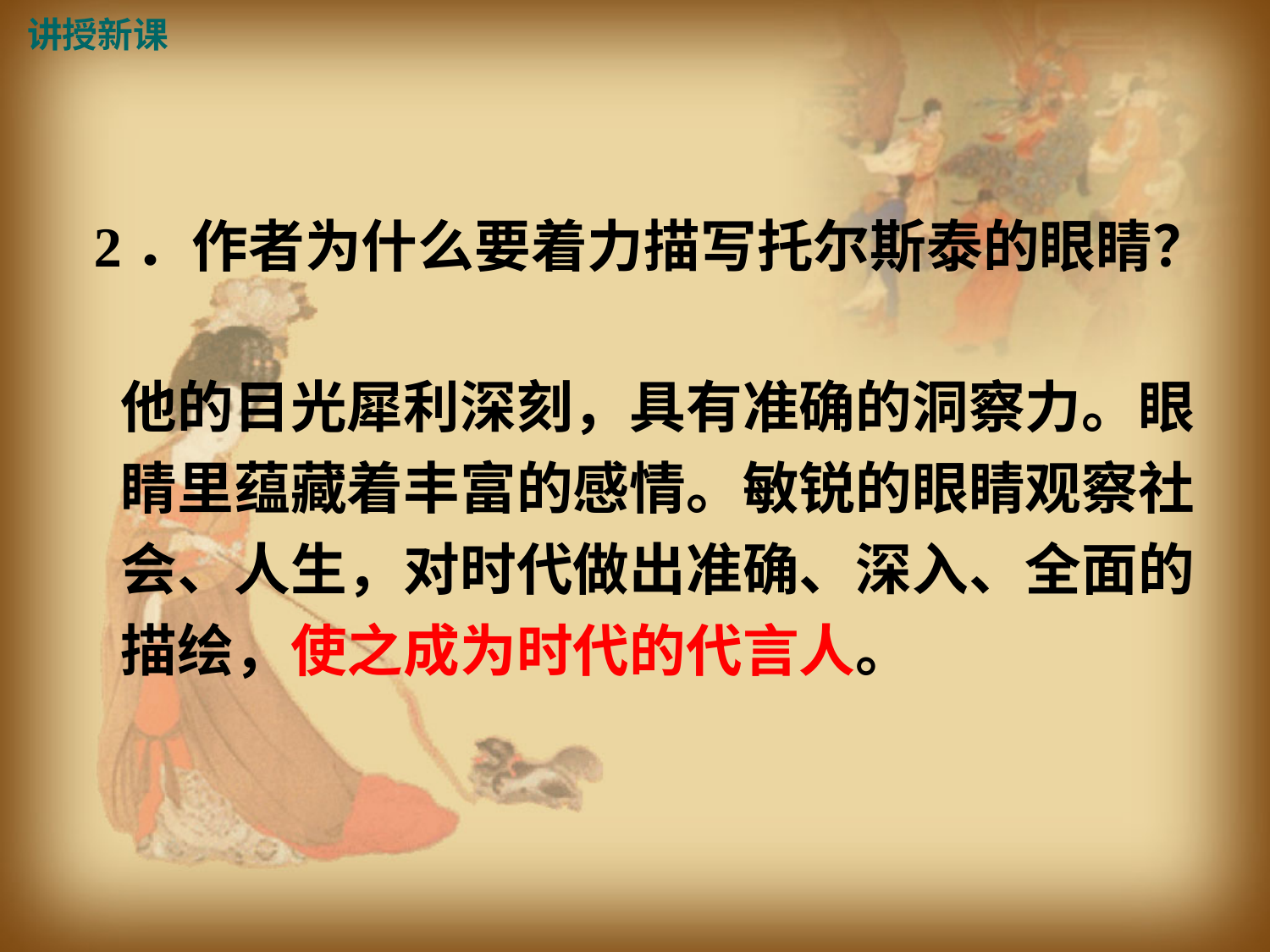

讲授新课
2．作者为什么要着力描写托尔斯泰的眼睛？
他的目光犀利深刻，具有准确的洞察力。眼睛里蕴藏着丰富的感情。敏锐的眼睛观察社会、人生，对时代做出准确、深入、全面的描绘，使之成为时代的代言人。